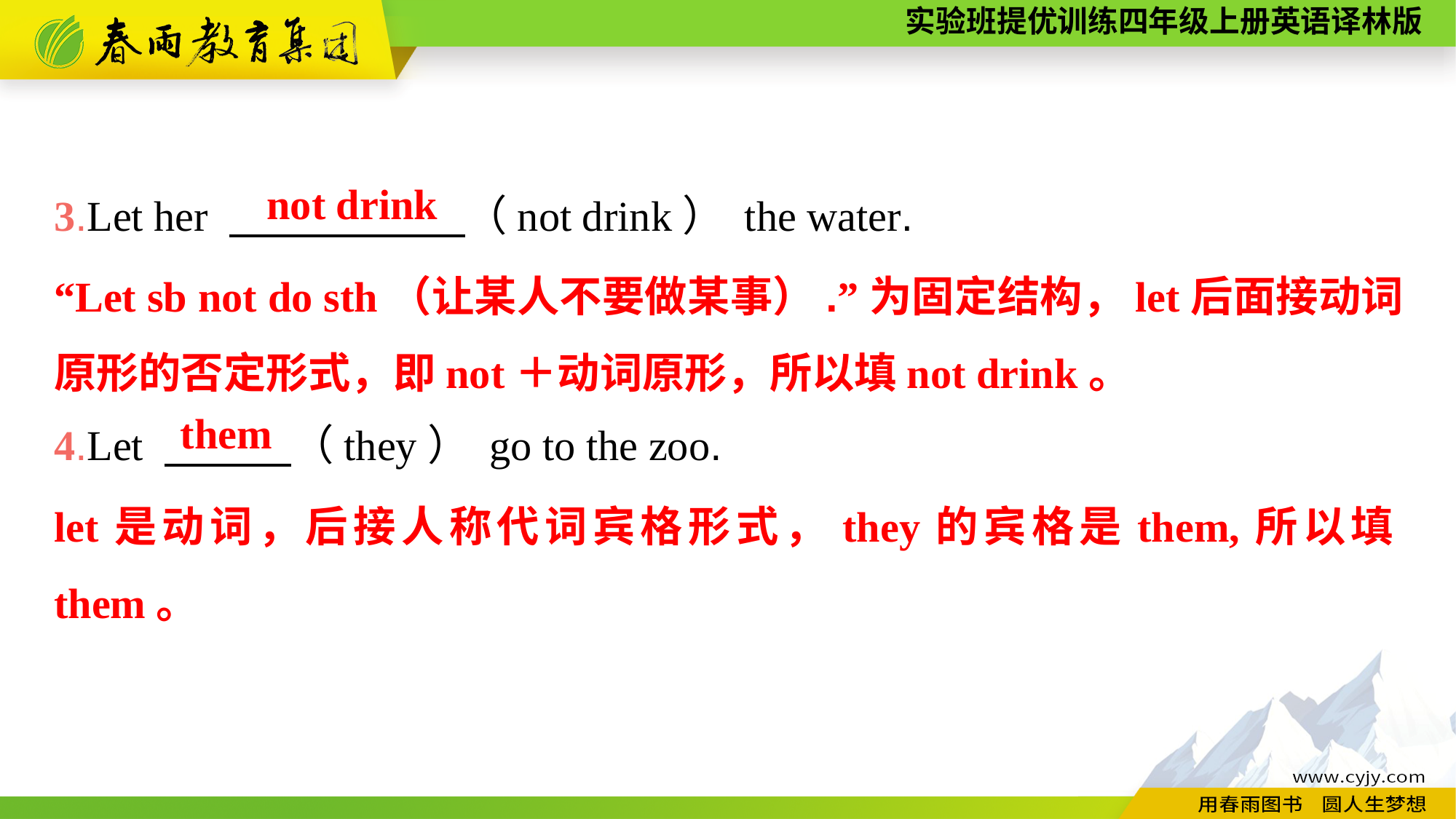

3.Let her 　       　　　（not drink） the water.

4.Let 　　　（they） go to the zoo.
not drink
“Let sb not do sth（让某人不要做某事）.”为固定结构，let后面接动词原形的否定形式，即not＋动词原形，所以填not drink。
them
let是动词，后接人称代词宾格形式，they的宾格是them,所以填them。